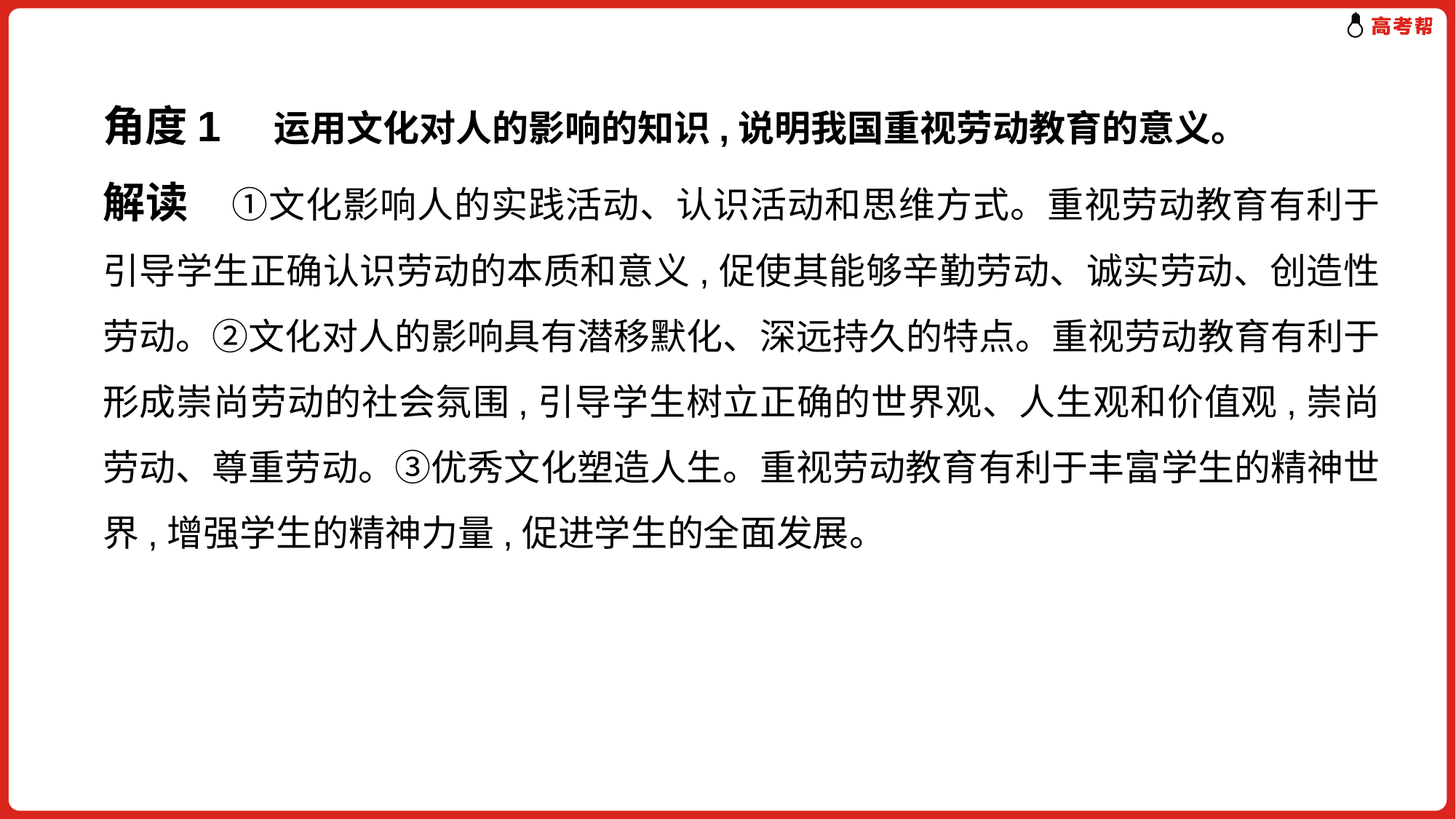

角度1　运用文化对人的影响的知识,说明我国重视劳动教育的意义。
解读　①文化影响人的实践活动、认识活动和思维方式。重视劳动教育有利于引导学生正确认识劳动的本质和意义,促使其能够辛勤劳动、诚实劳动、创造性劳动。②文化对人的影响具有潜移默化、深远持久的特点。重视劳动教育有利于形成崇尚劳动的社会氛围,引导学生树立正确的世界观、人生观和价值观,崇尚劳动、尊重劳动。③优秀文化塑造人生。重视劳动教育有利于丰富学生的精神世界,增强学生的精神力量,促进学生的全面发展。